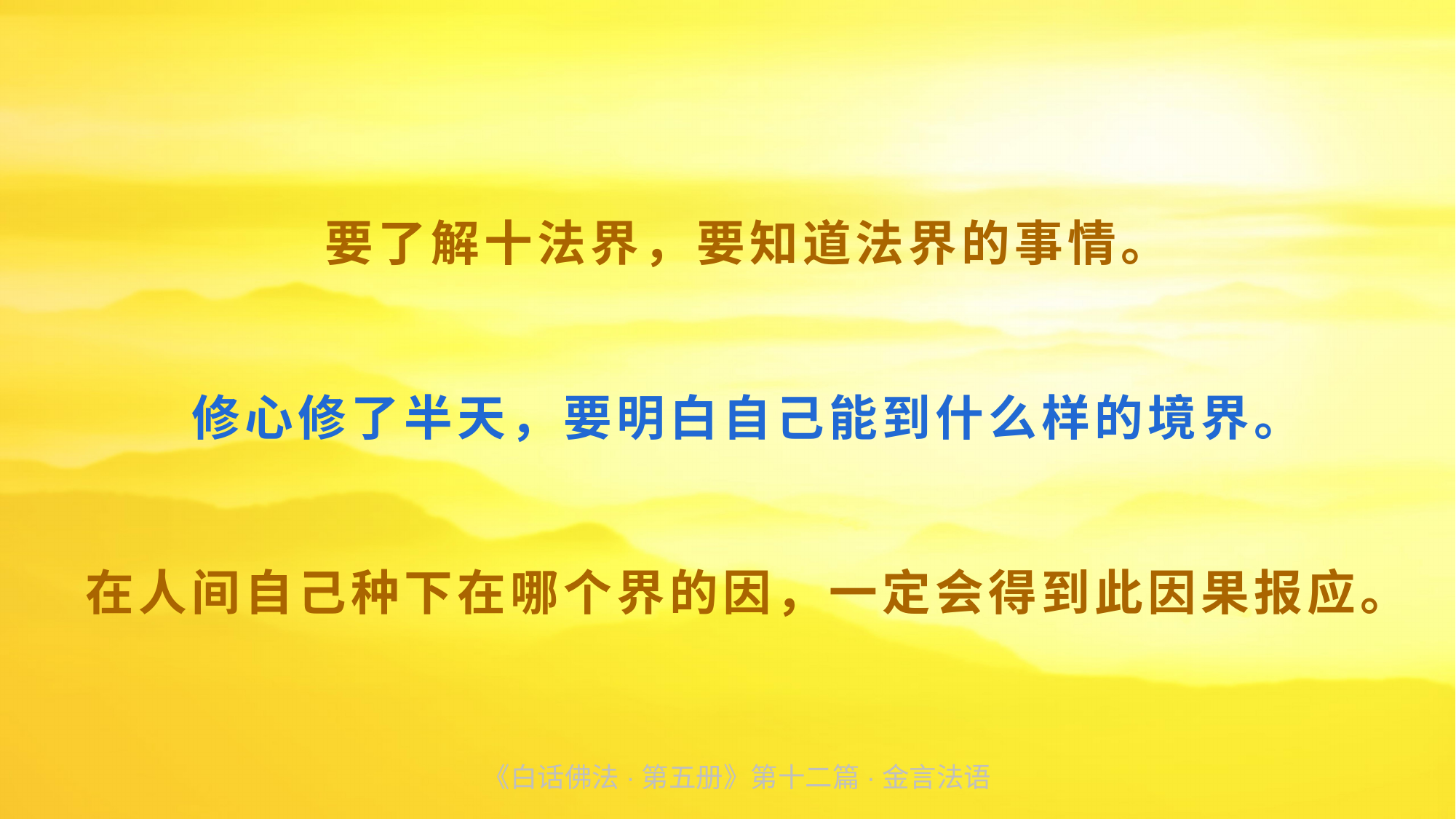

要了解十法界，要知道法界的事情。

修心修了半天，要明白自己能到什么样的境界。

在人间自己种下在哪个界的因，一定会得到此因果报应。
  《白话佛法·第五册》第十二篇·金言法语